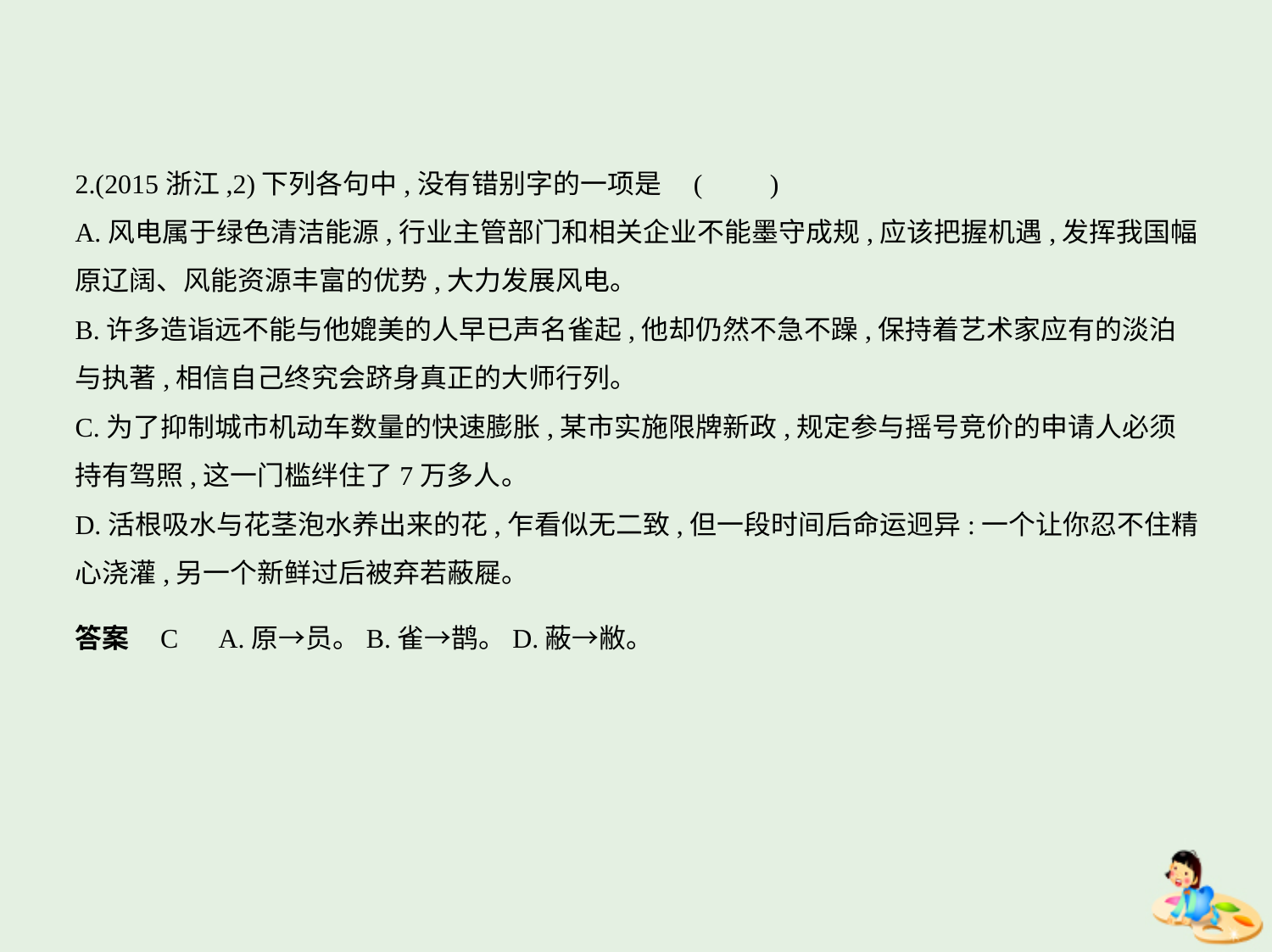

2.(2015浙江,2)下列各句中,没有错别字的一项是 (　　)
A.风电属于绿色清洁能源,行业主管部门和相关企业不能墨守成规,应该把握机遇,发挥我国幅
原辽阔、风能资源丰富的优势,大力发展风电。
B.许多造诣远不能与他媲美的人早已声名雀起,他却仍然不急不躁,保持着艺术家应有的淡泊
与执著,相信自己终究会跻身真正的大师行列。
C.为了抑制城市机动车数量的快速膨胀,某市实施限牌新政,规定参与摇号竞价的申请人必须
持有驾照,这一门槛绊住了7万多人。
D.活根吸水与花茎泡水养出来的花,乍看似无二致,但一段时间后命运迥异:一个让你忍不住精
心浇灌,另一个新鲜过后被弃若蔽屣。
答案    C　A.原→员。B.雀→鹊。D.蔽→敝。